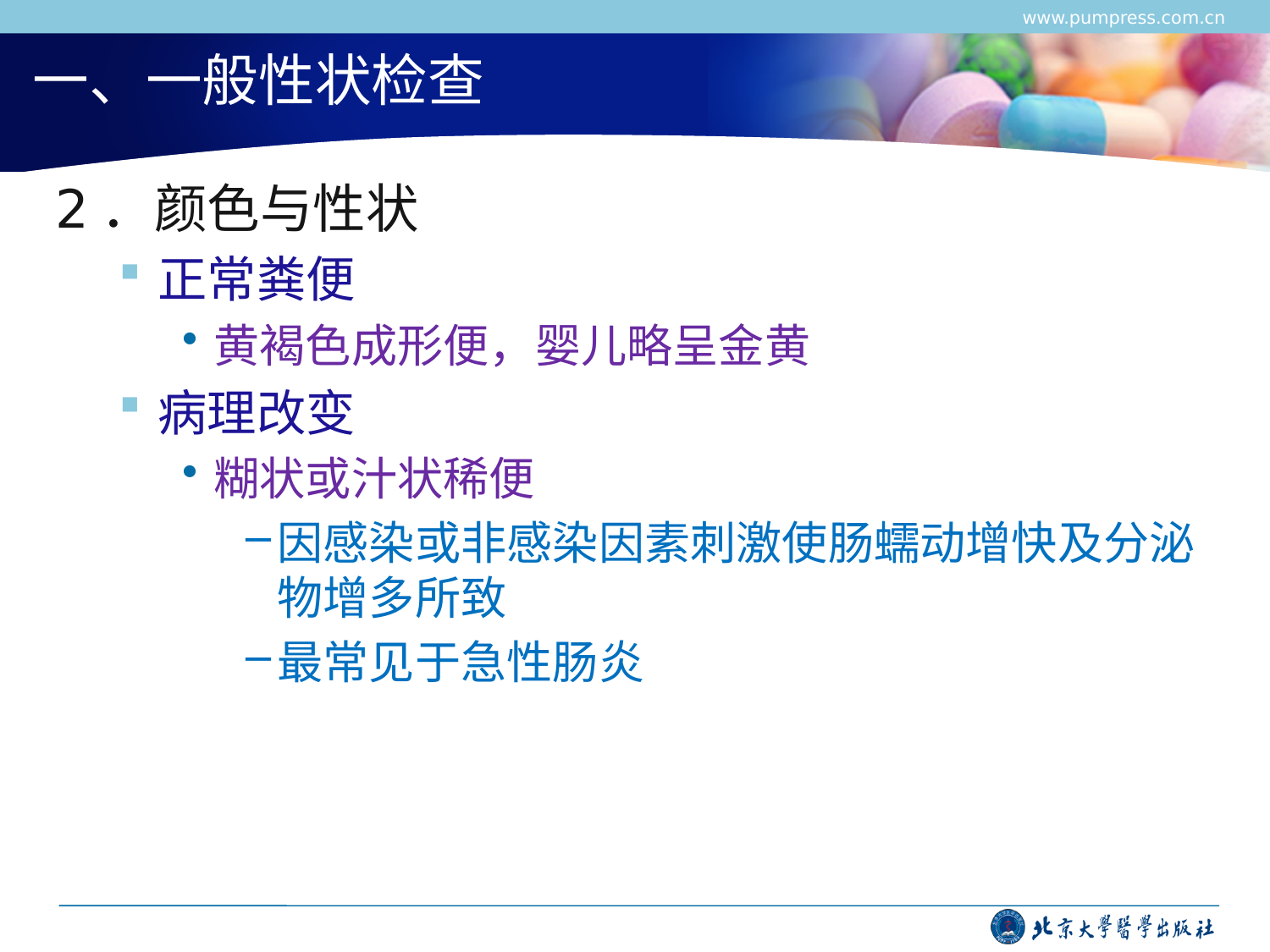

www.pumpress.com.cn
# 一、一般性状检查
2．颜色与性状
正常粪便
黄褐色成形便，婴儿略呈金黄
病理改变
糊状或汁状稀便
因感染或非感染因素刺激使肠蠕动增快及分泌物增多所致
最常见于急性肠炎